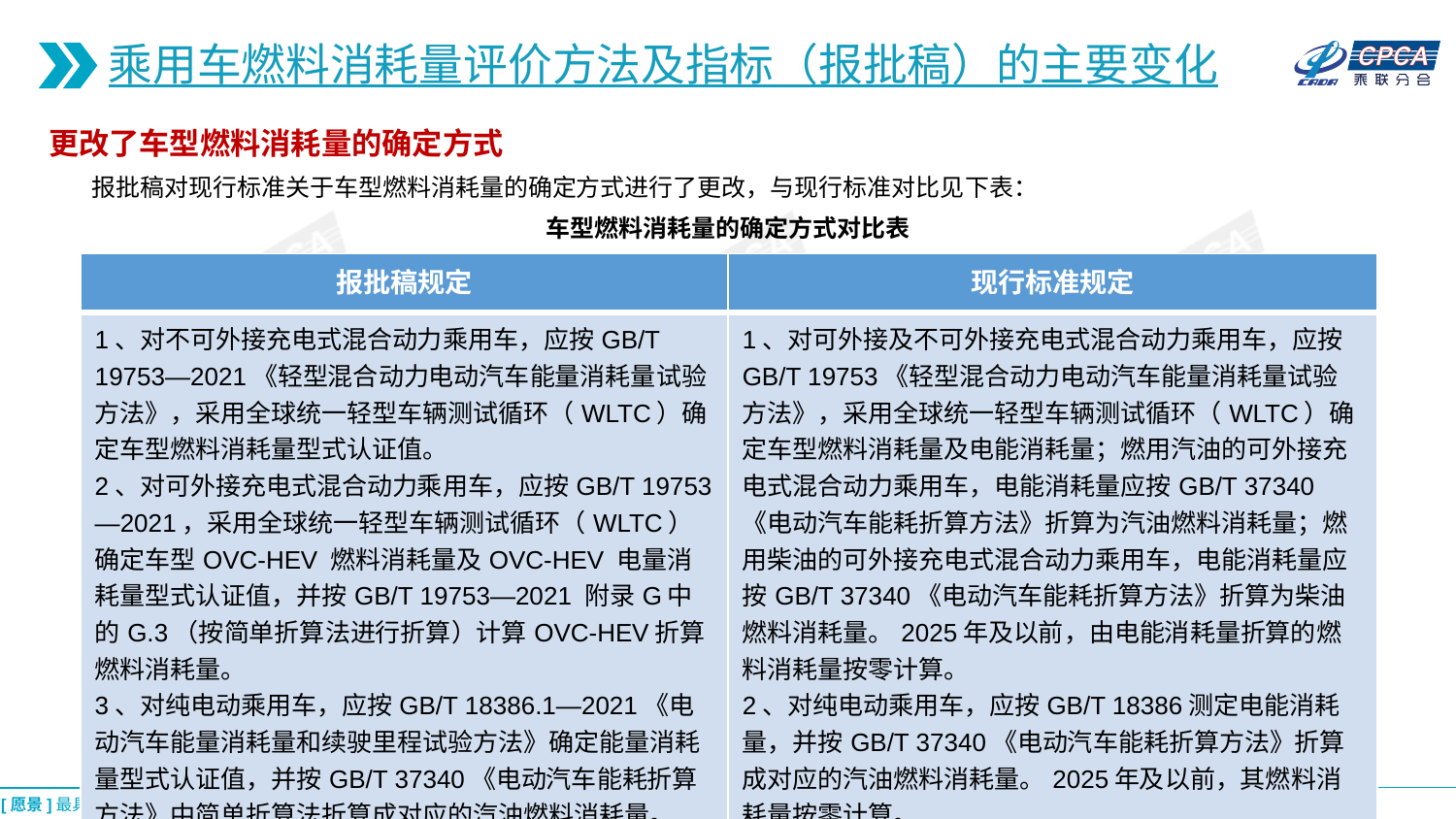

乘用车燃料消耗量评价方法及指标（报批稿）的主要变化
更改了车型燃料消耗量的确定方式
       报批稿对现行标准关于车型燃料消耗量的确定方式进行了更改，与现行标准对比见下表：
车型燃料消耗量的确定方式对比表
| 报批稿规定 | 现行标准规定 |
| --- | --- |
| 1、对不可外接充电式混合动力乘用车，应按GB/T 19753—2021《轻型混合动力电动汽车能量消耗量试验方法》，采用全球统一轻型车辆测试循环（WLTC）确定车型燃料消耗量型式认证值。 2、对可外接充电式混合动力乘用车，应按GB/T 19753—2021，采用全球统一轻型车辆测试循环（WLTC）确定车型OVC-HEV 燃料消耗量及OVC-HEV 电量消耗量型式认证值，并按GB/T 19753—2021 附录G中的G.3（按简单折算法进行折算）计算OVC-HEV折算燃料消耗量。 3、对纯电动乘用车，应按GB/T 18386.1—2021《电动汽车能量消耗量和续驶里程试验方法》确定能量消耗量型式认证值，并按GB/T 37340《电动汽车能耗折算方法》中简单折算法折算成对应的汽油燃料消耗量。 | 1、对可外接及不可外接充电式混合动力乘用车，应按GB/T 19753《轻型混合动力电动汽车能量消耗量试验方法》，采用全球统一轻型车辆测试循环（WLTC）确定车型燃料消耗量及电能消耗量；燃用汽油的可外接充电式混合动力乘用车，电能消耗量应按GB/T 37340《电动汽车能耗折算方法》折算为汽油燃料消耗量；燃用柴油的可外接充电式混合动力乘用车，电能消耗量应按GB/T 37340《电动汽车能耗折算方法》折算为柴油燃料消耗量。2025年及以前，由电能消耗量折算的燃料消耗量按零计算。 2、对纯电动乘用车，应按GB/T 18386测定电能消耗量，并按GB/T 37340《电动汽车能耗折算方法》折算成对应的汽油燃料消耗量。2025年及以前，其燃料消耗量按零计算。 |